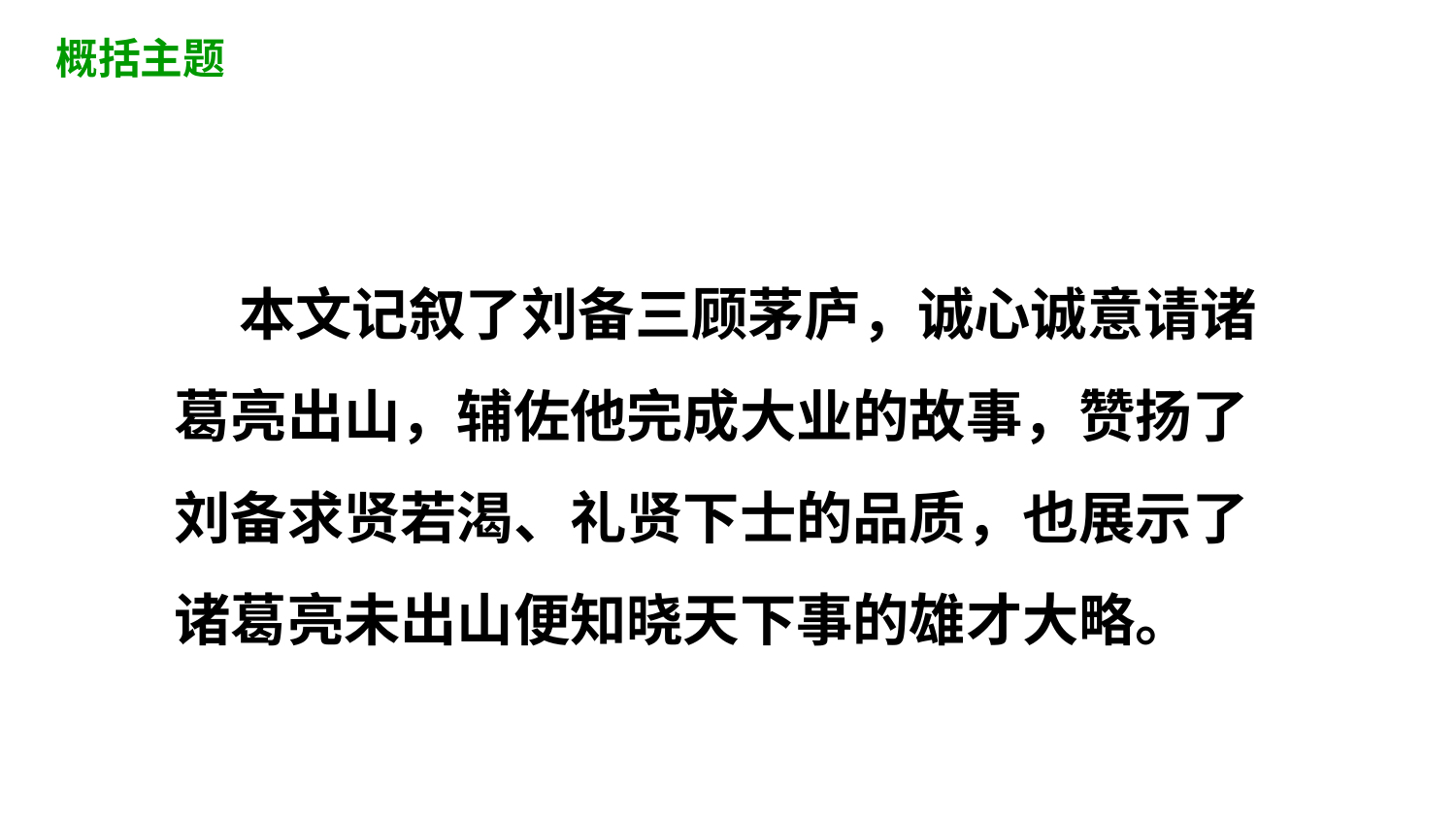

概括主题
    本文记叙了刘备三顾茅庐，诚心诚意请诸葛亮出山，辅佐他完成大业的故事，赞扬了刘备求贤若渴、礼贤下士的品质，也展示了诸葛亮未出山便知晓天下事的雄才大略。